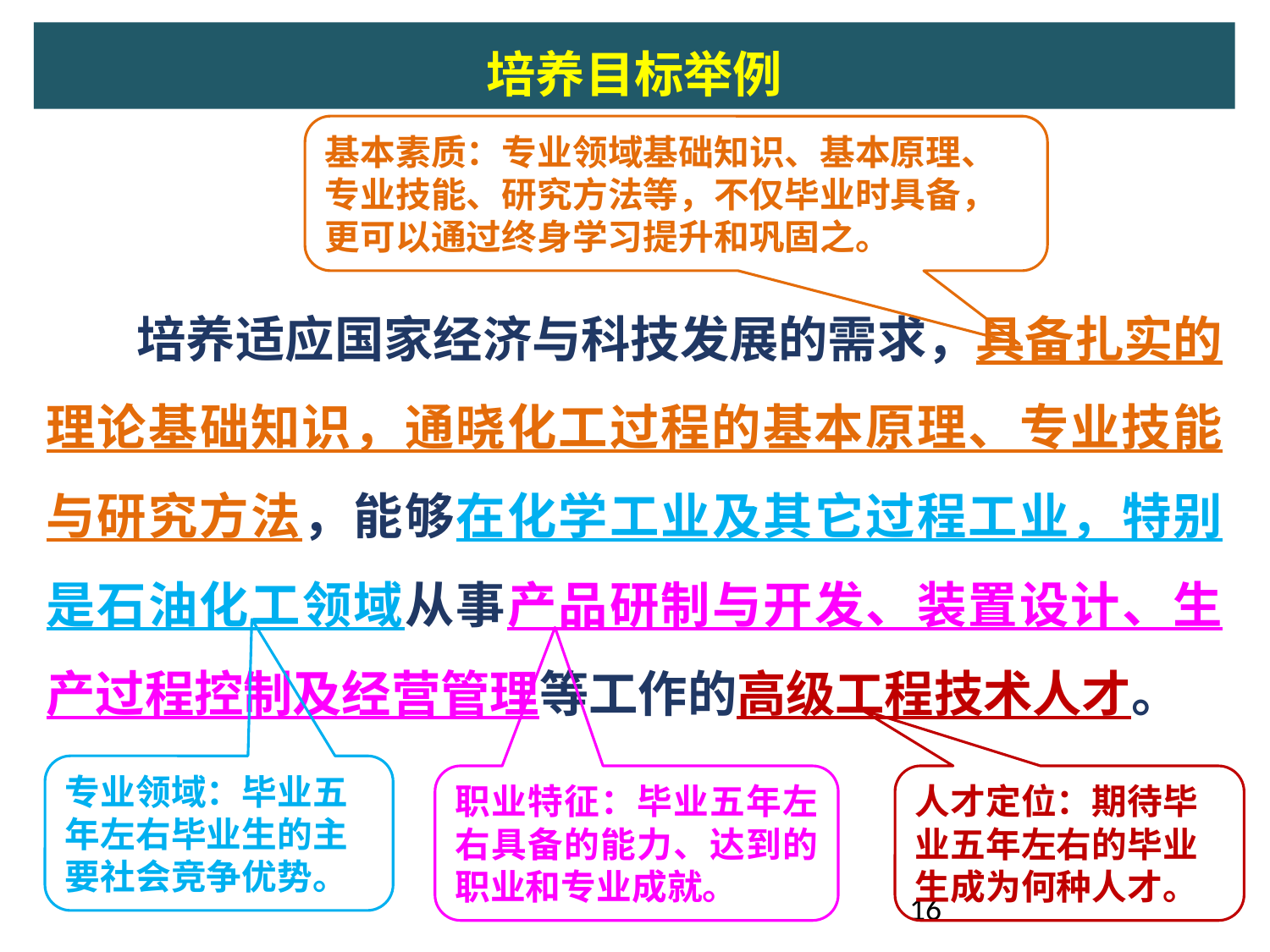

培养目标举例
基本素质：专业领域基础知识、基本原理、专业技能、研究方法等，不仅毕业时具备，更可以通过终身学习提升和巩固之。
       培养适应国家经济与科技发展的需求，具备扎实的理论基础知识，通晓化工过程的基本原理、专业技能与研究方法，能够在化学工业及其它过程工业，特别是石油化工领域从事产品研制与开发、装置设计、生产过程控制及经营管理等工作的高级工程技术人才。
专业领域：毕业五年左右毕业生的主要社会竞争优势。
职业特征：毕业五年左右具备的能力、达到的职业和专业成就。
人才定位：期待毕业五年左右的毕业生成为何种人才。
16